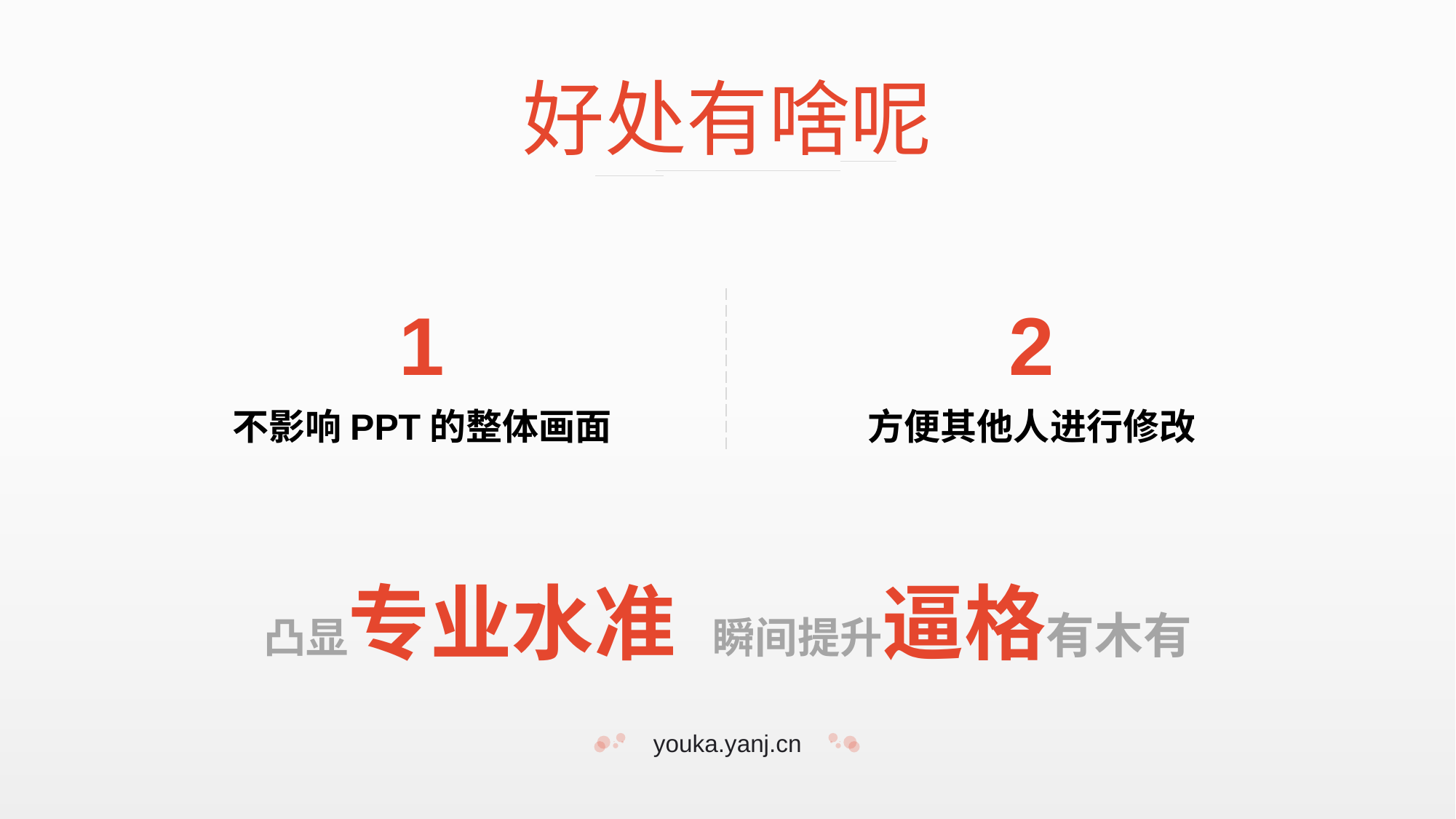

好处有啥呢
1
2
不影响PPT的整体画面
方便其他人进行修改
凸显专业水准  瞬间提升逼格有木有
youka.yanj.cn